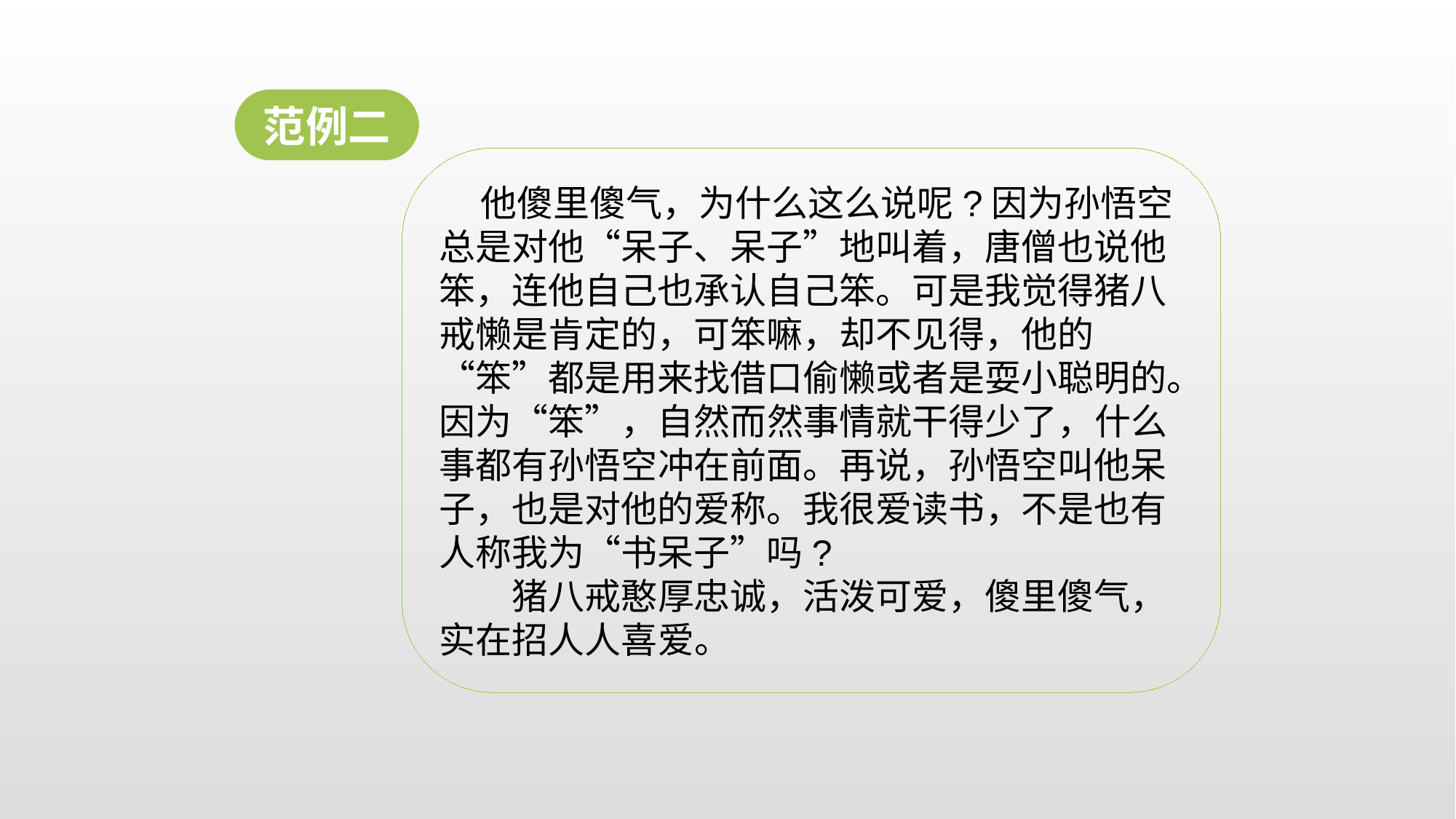

范例二
    他傻里傻气，为什么这么说呢?因为孙悟空总是对他“呆子、呆子”地叫着，唐僧也说他笨，连他自己也承认自己笨。可是我觉得猪八戒懒是肯定的，可笨嘛，却不见得，他的“笨”都是用来找借口偷懒或者是耍小聪明的。因为“笨”，自然而然事情就干得少了，什么事都有孙悟空冲在前面。再说，孙悟空叫他呆子，也是对他的爱称。我很爱读书，不是也有人称我为“书呆子”吗?
　　猪八戒憨厚忠诚，活泼可爱，傻里傻气，实在招人人喜爱。